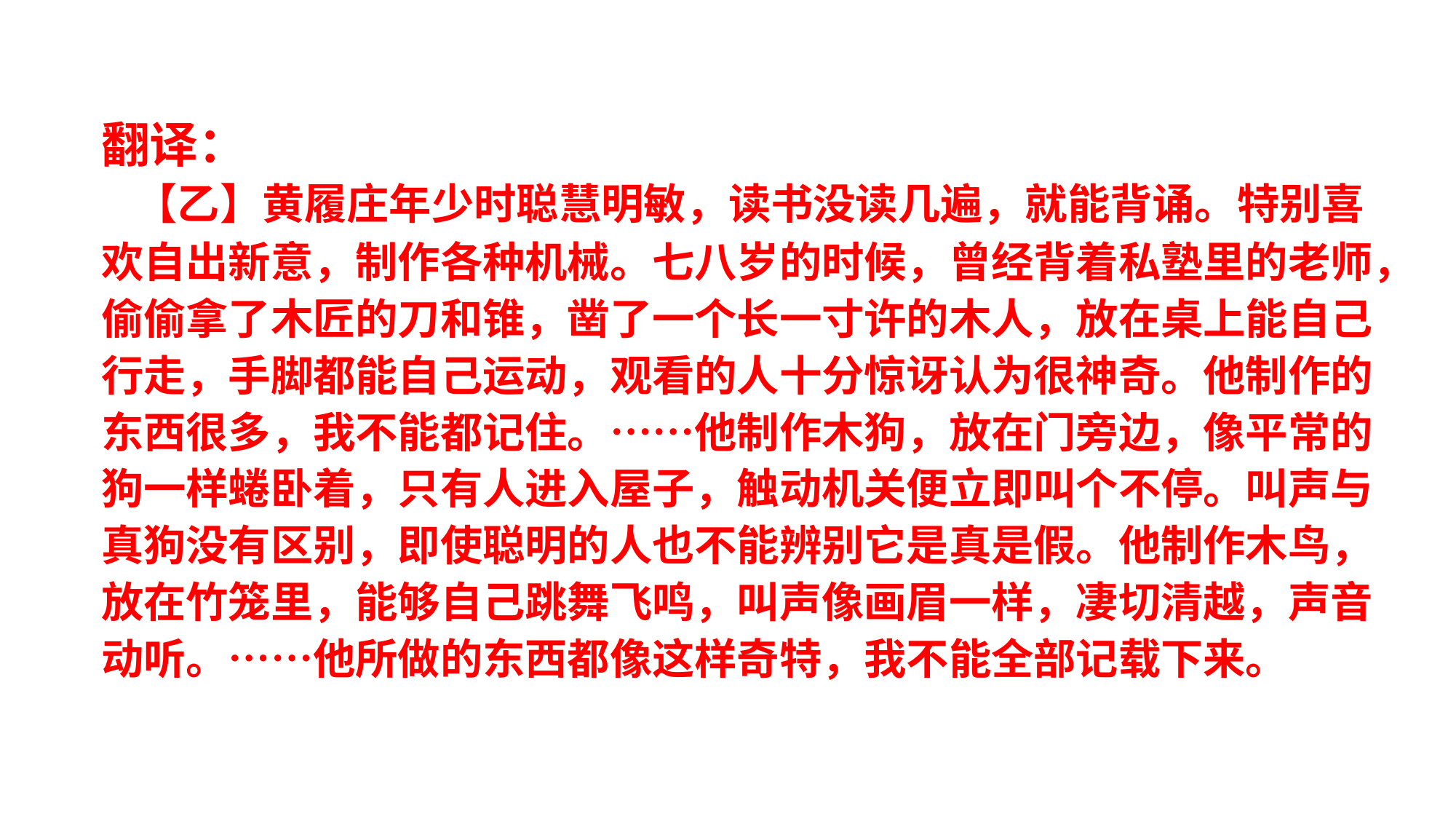

翻译：
  【乙】黄履庄年少时聪慧明敏，读书没读几遍，就能背诵。特别喜欢自出新意，制作各种机械。七八岁的时候，曾经背着私塾里的老师，偷偷拿了木匠的刀和锥，凿了一个长一寸许的木人，放在桌上能自己行走，手脚都能自己运动，观看的人十分惊讶认为很神奇。他制作的东西很多，我不能都记住。……他制作木狗，放在门旁边，像平常的狗一样蜷卧着，只有人进入屋子，触动机关便立即叫个不停。叫声与真狗没有区别，即使聪明的人也不能辨别它是真是假。他制作木鸟，放在竹笼里，能够自己跳舞飞鸣，叫声像画眉一样，凄切清越，声音动听。……他所做的东西都像这样奇特，我不能全部记载下来。